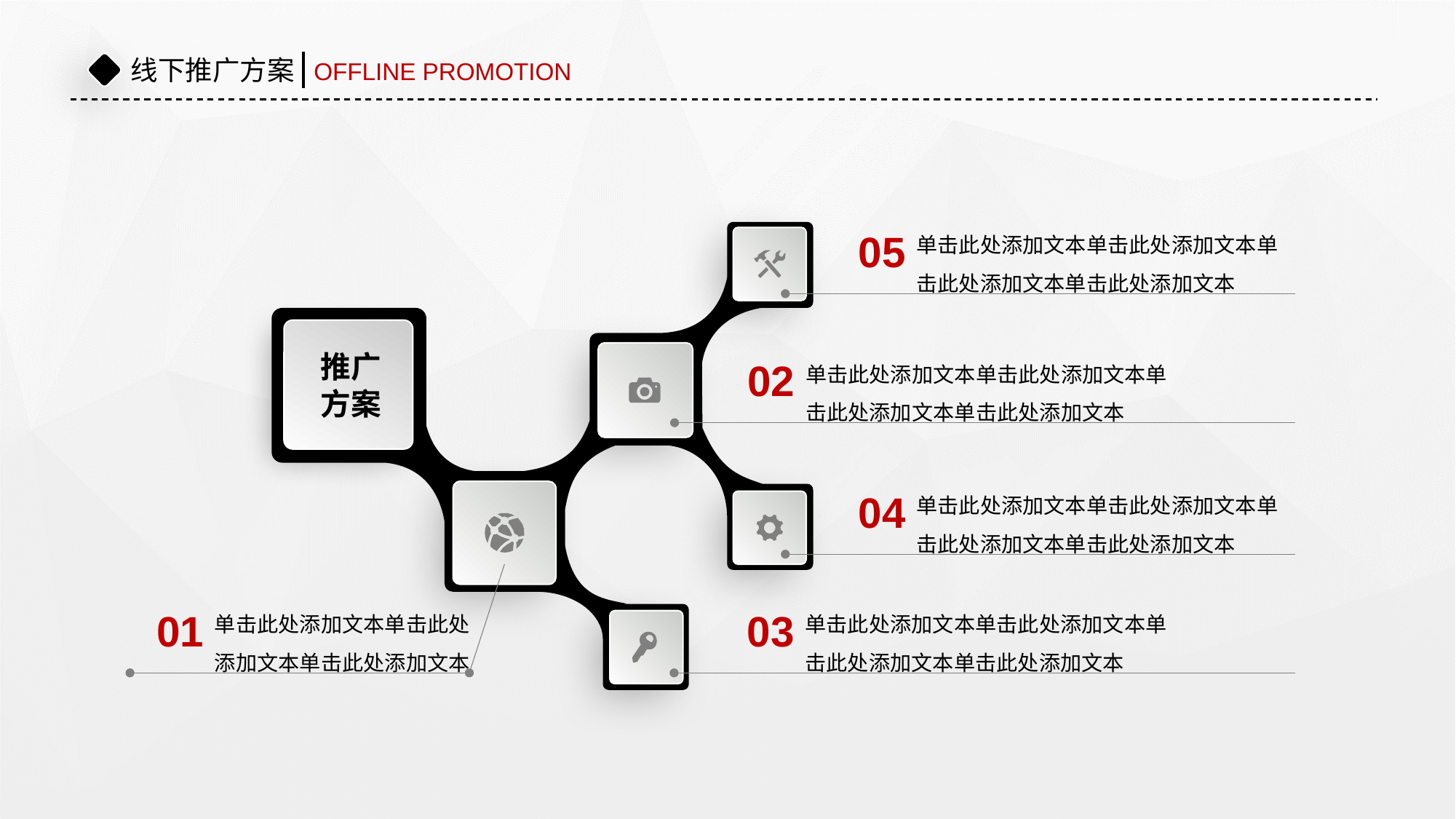

线下推广方案
OFFLINE PROMOTION
单击此处添加文本单击此处添加文本单击此处添加文本单击此处添加文本
05

推广
方案

单击此处添加文本单击此处添加文本单击此处添加文本单击此处添加文本
02
单击此处添加文本单击此处添加文本单击此处添加文本单击此处添加文本
04
单击此处添加文本单击此处添加文本单击此处添加文本
单击此处添加文本单击此处添加文本单击此处添加文本单击此处添加文本
01
03